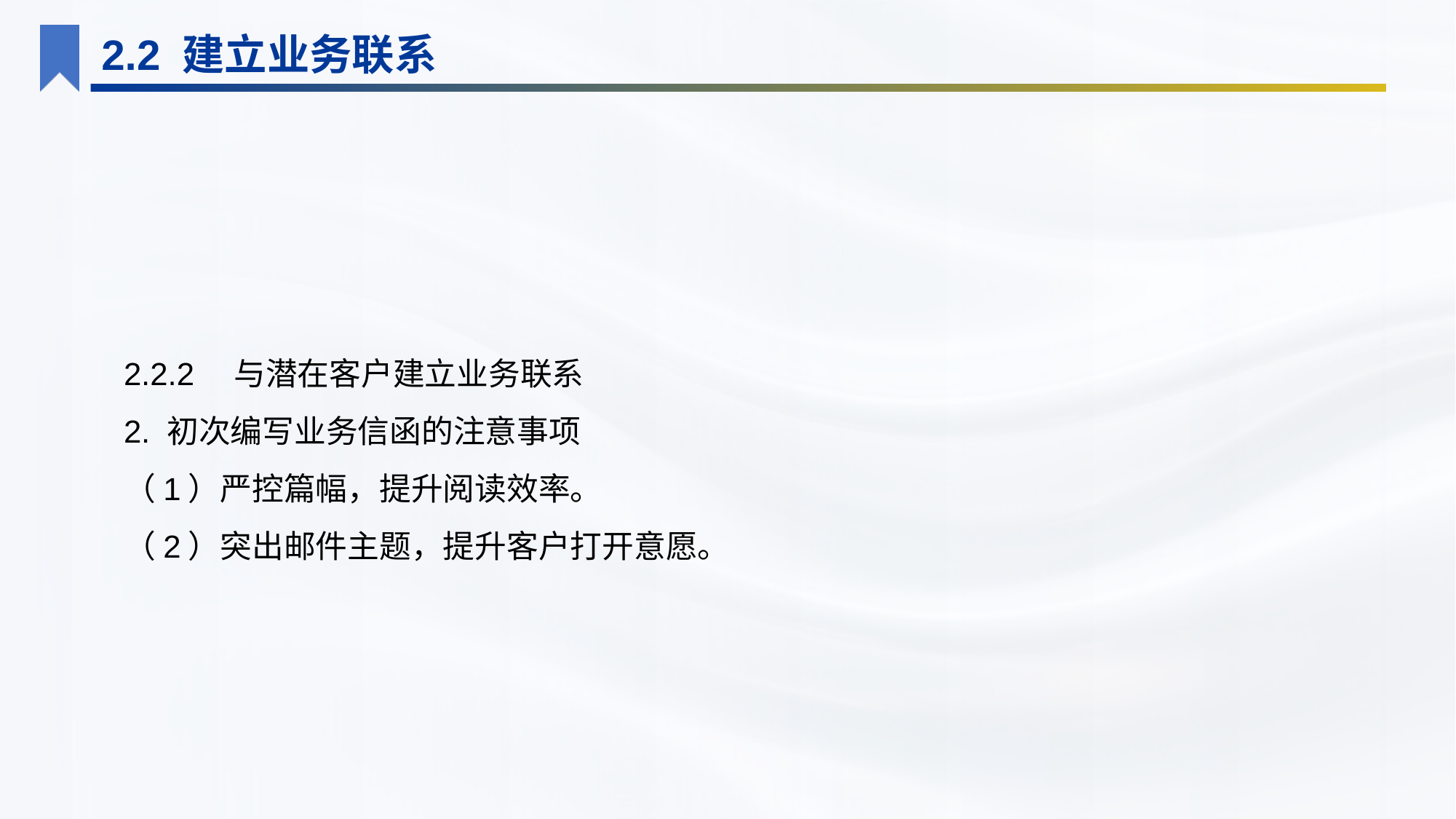

2.2 建立业务联系
2.2.2　与潜在客户建立业务联系
2. 初次编写业务信函的注意事项
（1）严控篇幅，提升阅读效率。
（2）突出邮件主题，提升客户打开意愿。